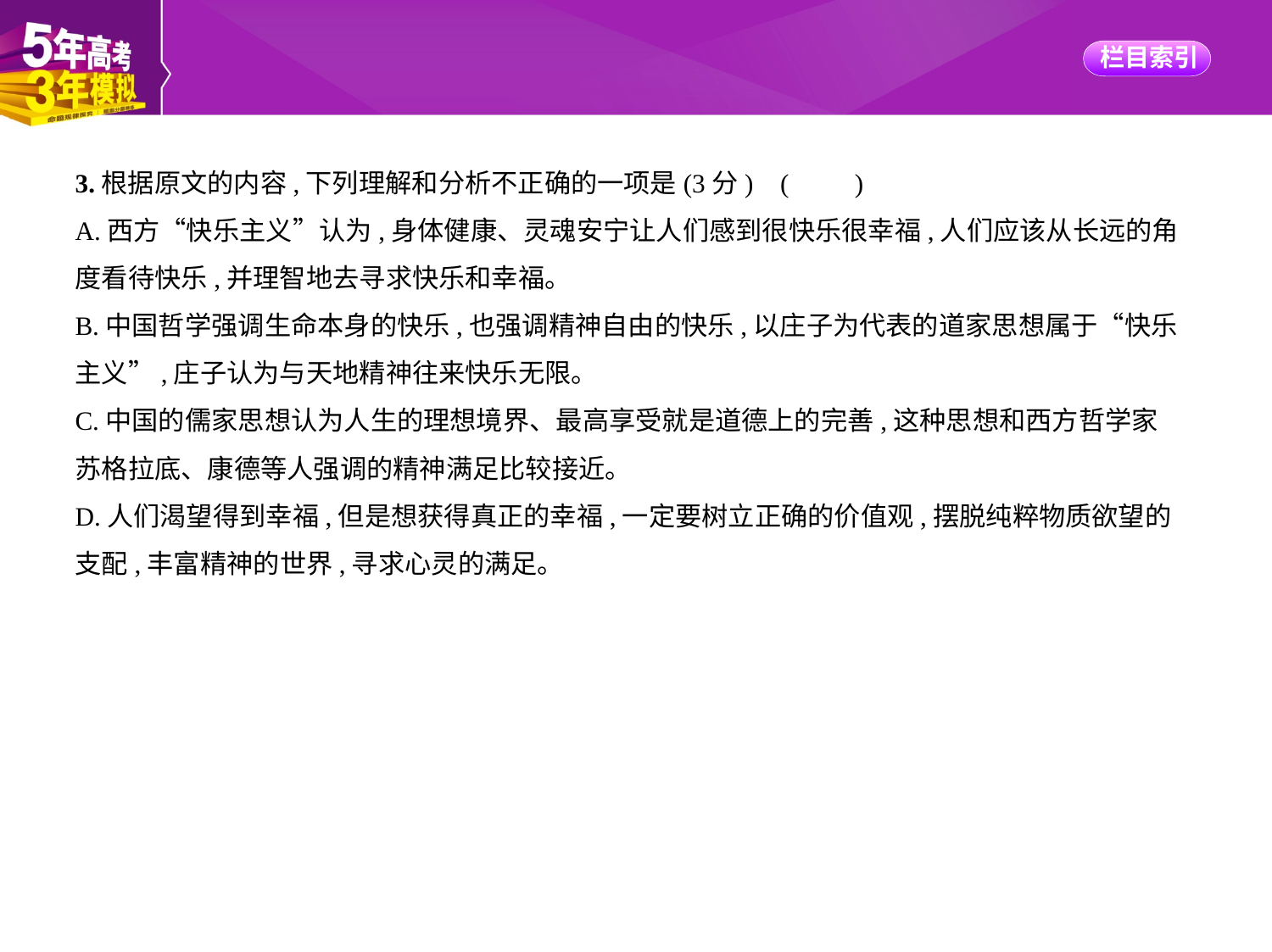

3.根据原文的内容,下列理解和分析不正确的一项是(3分) (　　)
A.西方“快乐主义”认为,身体健康、灵魂安宁让人们感到很快乐很幸福,人们应该从长远的角
度看待快乐,并理智地去寻求快乐和幸福。
B.中国哲学强调生命本身的快乐,也强调精神自由的快乐,以庄子为代表的道家思想属于“快乐
主义”,庄子认为与天地精神往来快乐无限。
C.中国的儒家思想认为人生的理想境界、最高享受就是道德上的完善,这种思想和西方哲学家
苏格拉底、康德等人强调的精神满足比较接近。
D.人们渴望得到幸福,但是想获得真正的幸福,一定要树立正确的价值观,摆脱纯粹物质欲望的
支配,丰富精神的世界,寻求心灵的满足。